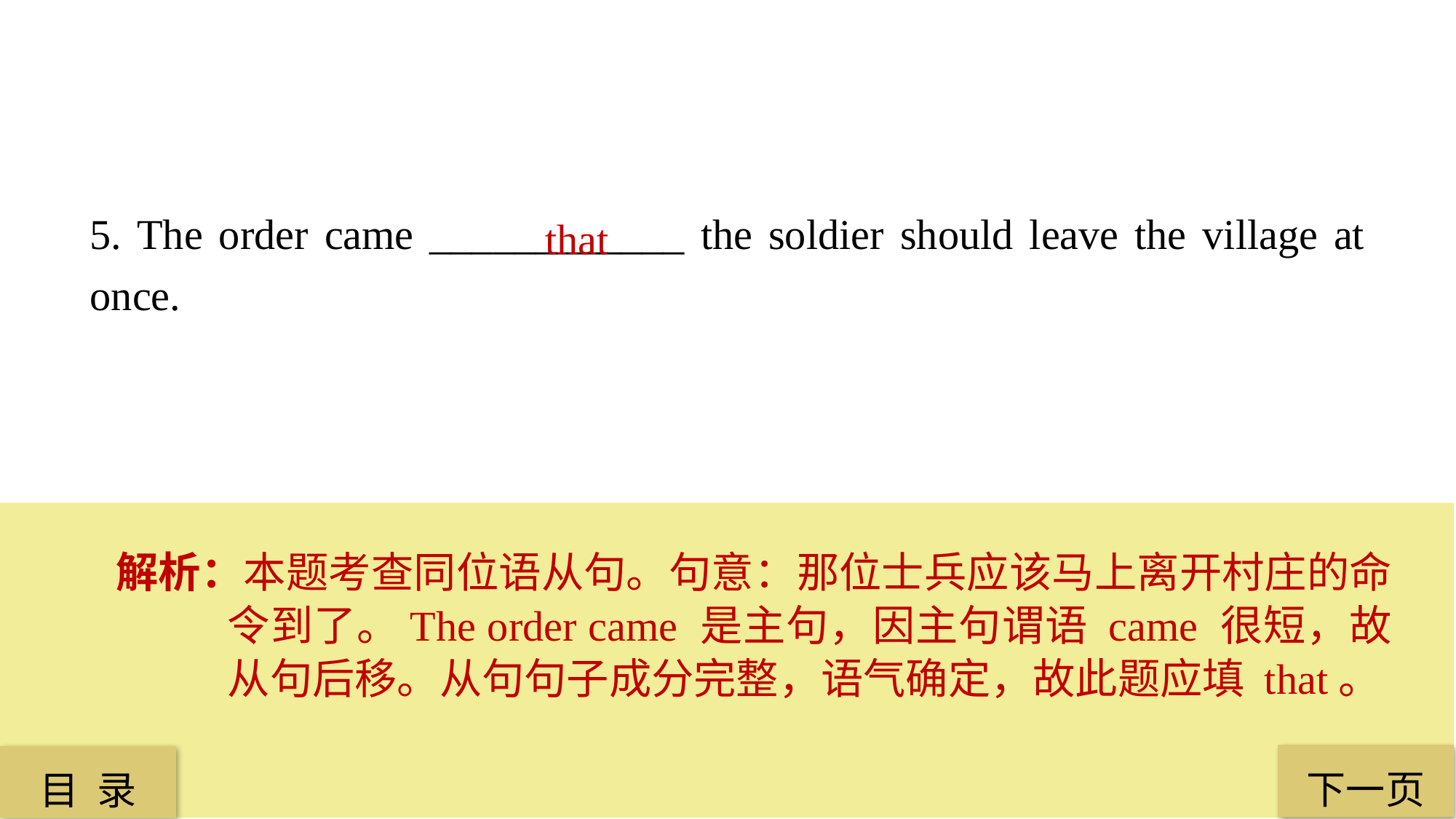

5. The order came ____________ the soldier should leave the village at once.
that
解析：本题考查同位语从句。句意：那位士兵应该马上离开村庄的命令到了。The order came 是主句，因主句谓语 came 很短，故从句后移。从句句子成分完整，语气确定，故此题应填 that。